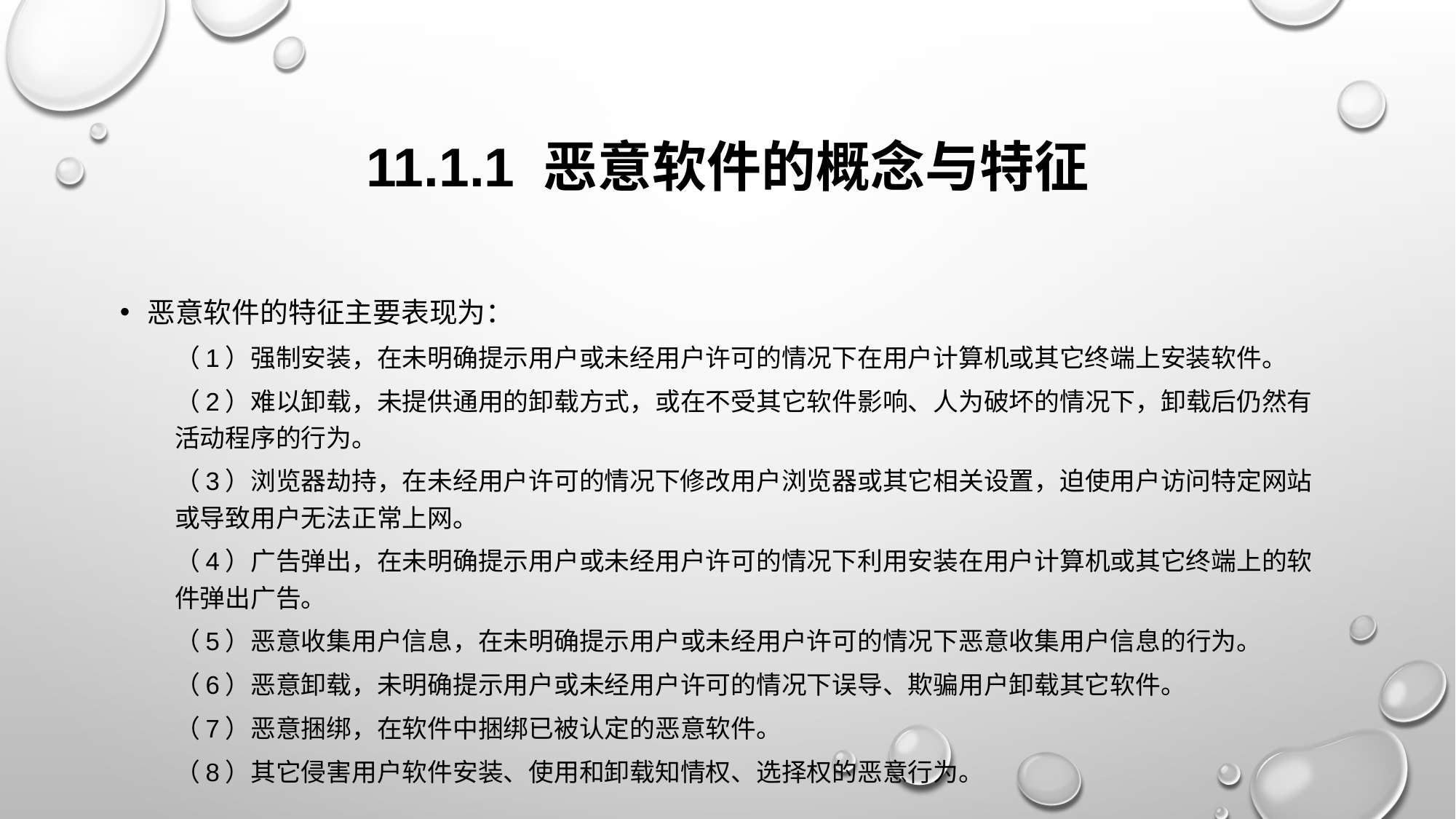

# 11.1.1 恶意软件的概念与特征
恶意软件的特征主要表现为：
（1）强制安装，在未明确提示用户或未经用户许可的情况下在用户计算机或其它终端上安装软件。
（2）难以卸载，未提供通用的卸载方式，或在不受其它软件影响、人为破坏的情况下，卸载后仍然有活动程序的行为。
（3）浏览器劫持，在未经用户许可的情况下修改用户浏览器或其它相关设置，迫使用户访问特定网站或导致用户无法正常上网。
（4）广告弹出，在未明确提示用户或未经用户许可的情况下利用安装在用户计算机或其它终端上的软件弹出广告。
（5）恶意收集用户信息，在未明确提示用户或未经用户许可的情况下恶意收集用户信息的行为。
（6）恶意卸载，未明确提示用户或未经用户许可的情况下误导、欺骗用户卸载其它软件。
（7）恶意捆绑，在软件中捆绑已被认定的恶意软件。
（8）其它侵害用户软件安装、使用和卸载知情权、选择权的恶意行为。